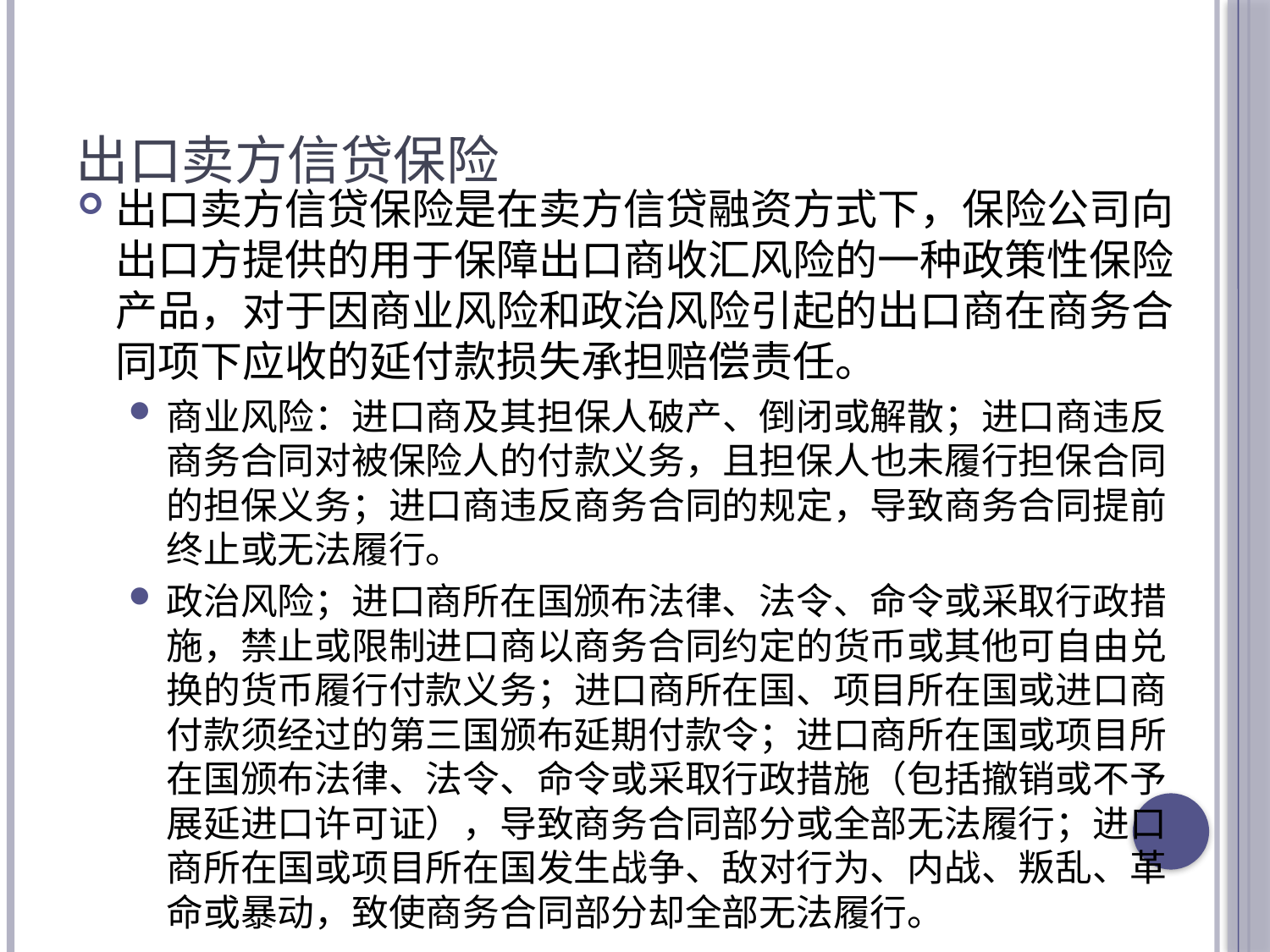

# 出口卖方信贷保险
出口卖方信贷保险是在卖方信贷融资方式下，保险公司向出口方提供的用于保障出口商收汇风险的一种政策性保险产品，对于因商业风险和政治风险引起的出口商在商务合同项下应收的延付款损失承担赔偿责任。
商业风险：进口商及其担保人破产、倒闭或解散；进口商违反商务合同对被保险人的付款义务，且担保人也未履行担保合同的担保义务；进口商违反商务合同的规定，导致商务合同提前终止或无法履行。
政治风险；进口商所在国颁布法律、法令、命令或采取行政措施，禁止或限制进口商以商务合同约定的货币或其他可自由兑换的货币履行付款义务；进口商所在国、项目所在国或进口商付款须经过的第三国颁布延期付款令；进口商所在国或项目所在国颁布法律、法令、命令或采取行政措施（包括撤销或不予展延进口许可证），导致商务合同部分或全部无法履行；进口商所在国或项目所在国发生战争、敌对行为、内战、叛乱、革命或暴动，致使商务合同部分却全部无法履行。